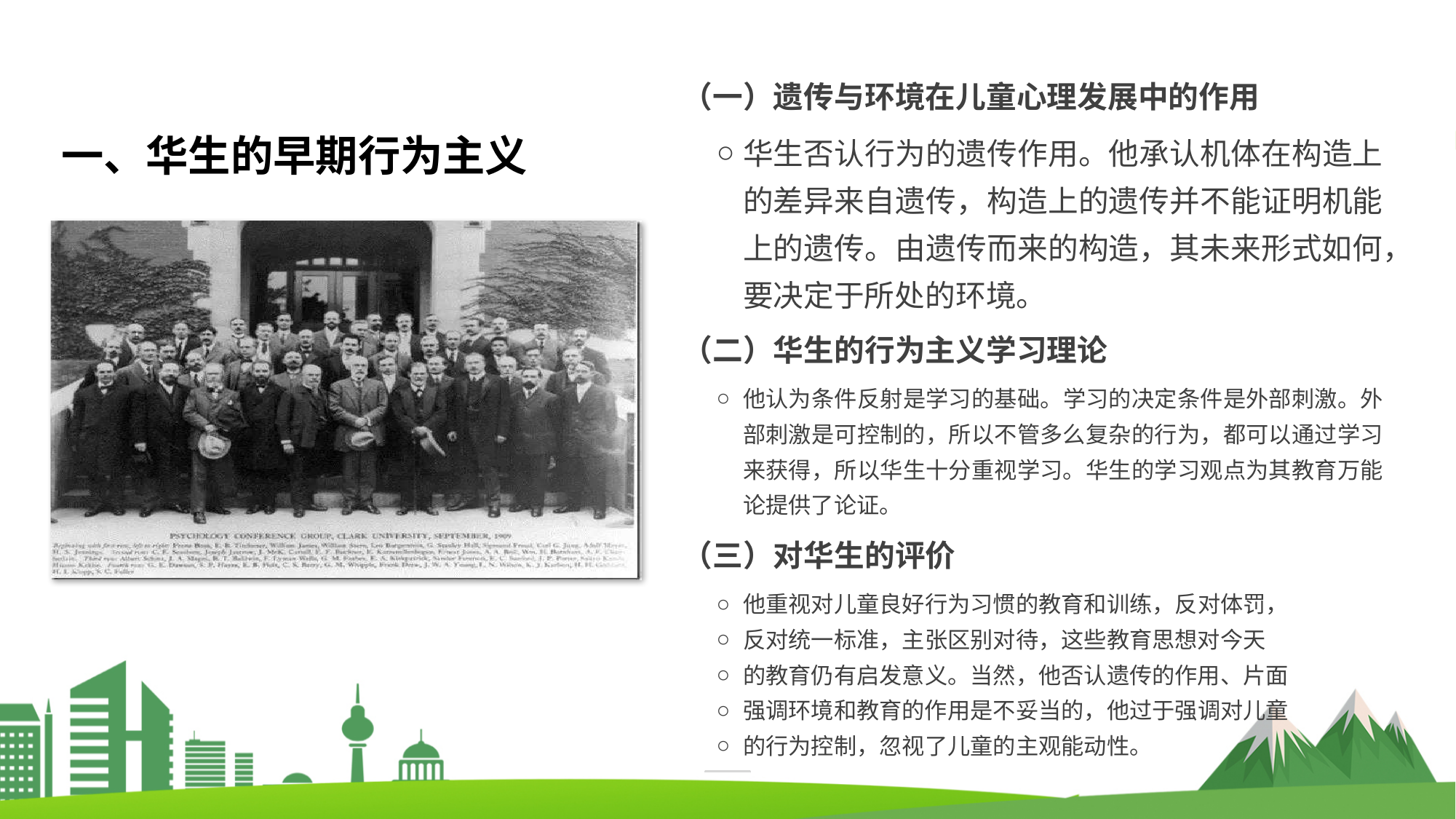

（一）遗传与环境在儿童心理发展中的作用
华生否认行为的遗传作用。他承认机体在构造上的差异来自遗传，构造上的遗传并不能证明机能上的遗传。由遗传而来的构造，其未来形式如何，要决定于所处的环境。
（二）华生的行为主义学习理论
他认为条件反射是学习的基础。学习的决定条件是外部刺激。外部刺激是可控制的，所以不管多么复杂的行为，都可以通过学习来获得，所以华生十分重视学习。华生的学习观点为其教育万能论提供了论证。
（三）对华生的评价
他重视对儿童良好行为习惯的教育和训练，反对体罚，
反对统一标准，主张区别对待，这些教育思想对今天
的教育仍有启发意义。当然，他否认遗传的作用、片面
强调环境和教育的作用是不妥当的，他过于强调对儿童
的行为控制，忽视了儿童的主观能动性。
一、华生的早期行为主义